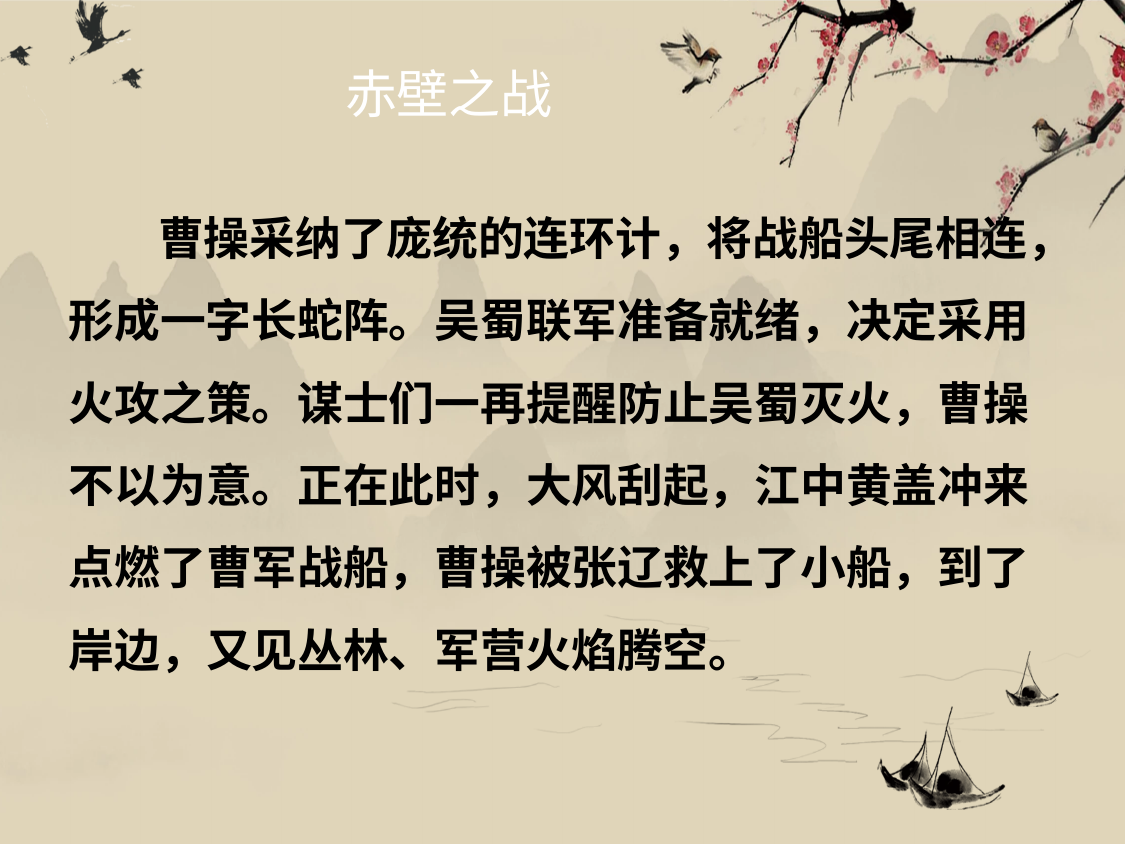

# 赤壁之战
曹操采纳了庞统的连环计，将战船头尾相连， 形成一字长蛇阵。吴蜀联军准备就绪，决定采用 火攻之策。谋士们一再提醒防止吴蜀灭火，曹操 不以为意。正在此时，大风刮起，江中黄盖冲来 点燃了曹军战船，曹操被张辽救上了小船，到了 岸边，又见丛林、军营火焰腾空。